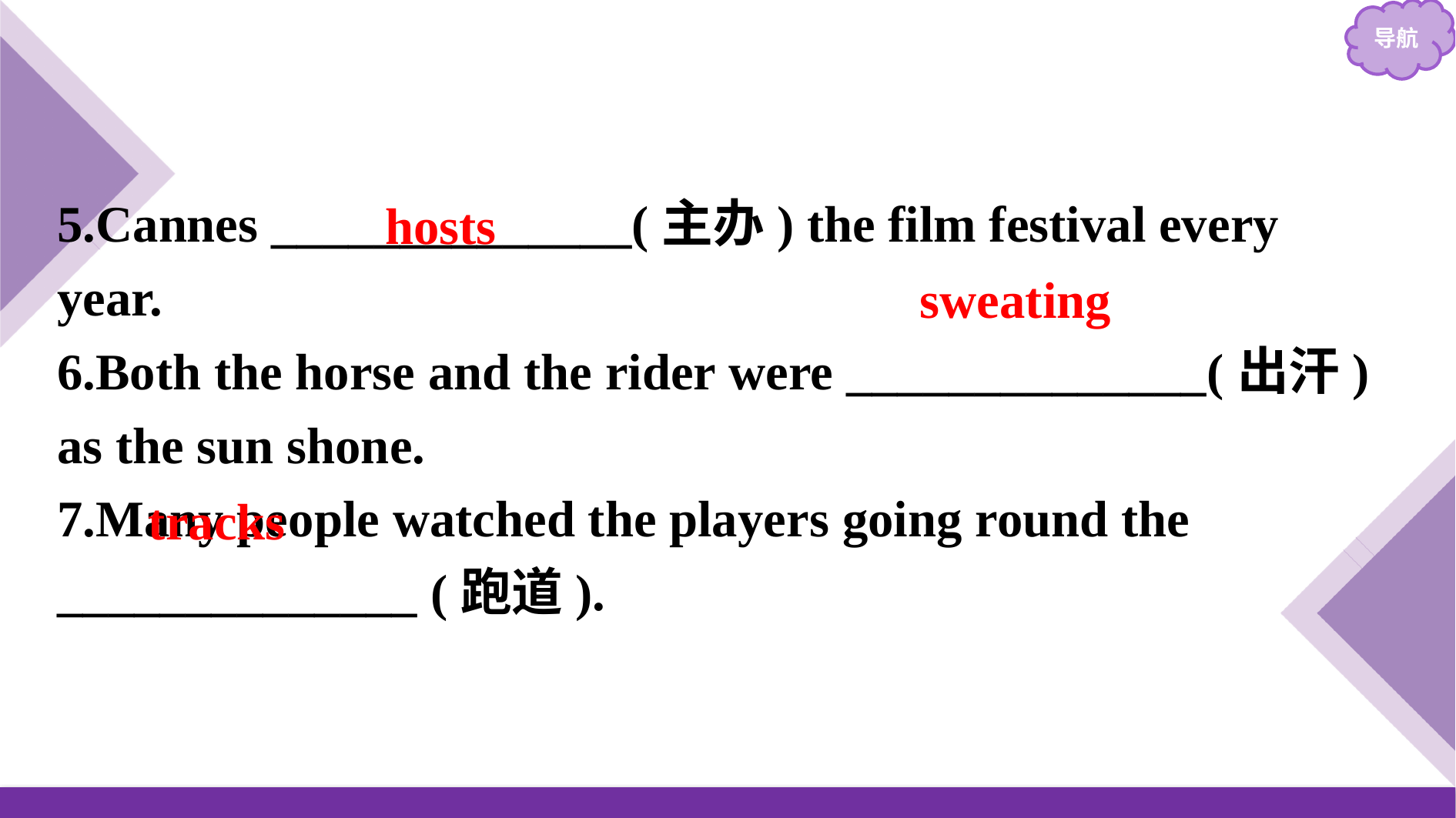

5.Cannes ______________(主办) the film festival every year.
6.Both the horse and the rider were ______________(出汗) as the sun shone.
7.Many people watched the players going round the ______________ (跑道).
hosts
sweating
tracks